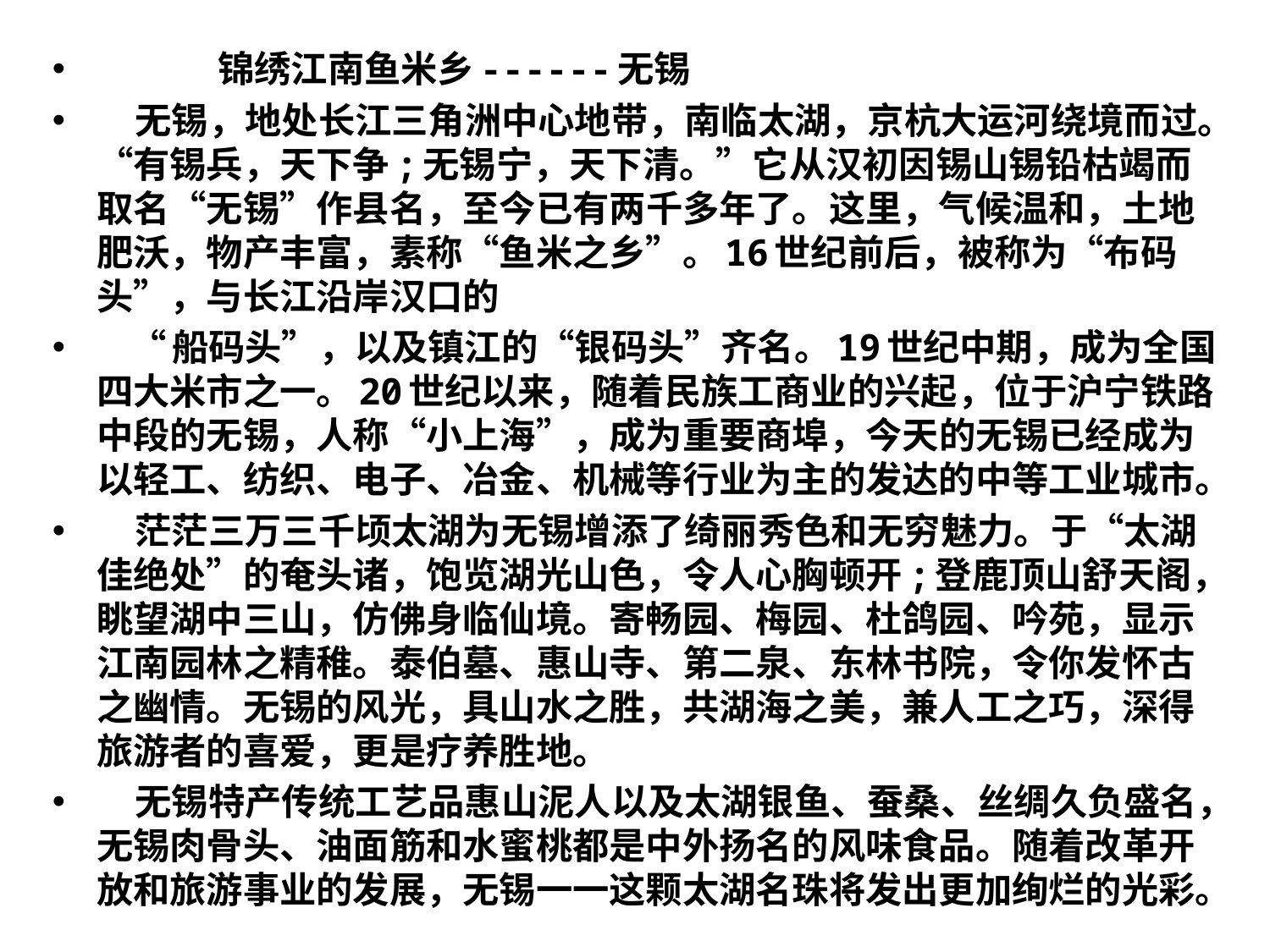

锦绣江南鱼米乡------无锡
    无锡，地处长江三角洲中心地带，南临太湖，京杭大运河绕境而过。“有锡兵，天下争;无锡宁，天下清。”它从汉初因锡山锡铅枯竭而取名“无锡”作县名，至今已有两千多年了。这里，气候温和，土地肥沃，物产丰富，素称“鱼米之乡”。16世纪前后，被称为“布码头”，与长江沿岸汉口的
    “船码头”，以及镇江的“银码头”齐名。19世纪中期，成为全国四大米市之一。20世纪以来，随着民族工商业的兴起，位于沪宁铁路中段的无锡，人称“小上海”，成为重要商埠，今天的无锡已经成为以轻工、纺织、电子、冶金、机械等行业为主的发达的中等工业城市。
    茫茫三万三千顷太湖为无锡增添了绮丽秀色和无穷魅力。于“太湖佳绝处”的奄头诸，饱览湖光山色，令人心胸顿开;登鹿顶山舒天阁，眺望湖中三山，仿佛身临仙境。寄畅园、梅园、杜鸽园、吟苑，显示江南园林之精稚。泰伯墓、惠山寺、第二泉、东林书院，令你发怀古之幽情。无锡的风光，具山水之胜，共湖海之美，兼人工之巧，深得旅游者的喜爱，更是疗养胜地。
    无锡特产传统工艺品惠山泥人以及太湖银鱼、蚕桑、丝绸久负盛名，无锡肉骨头、油面筋和水蜜桃都是中外扬名的风味食品。随着改革开放和旅游事业的发展，无锡一一这颗太湖名珠将发出更加绚烂的光彩。